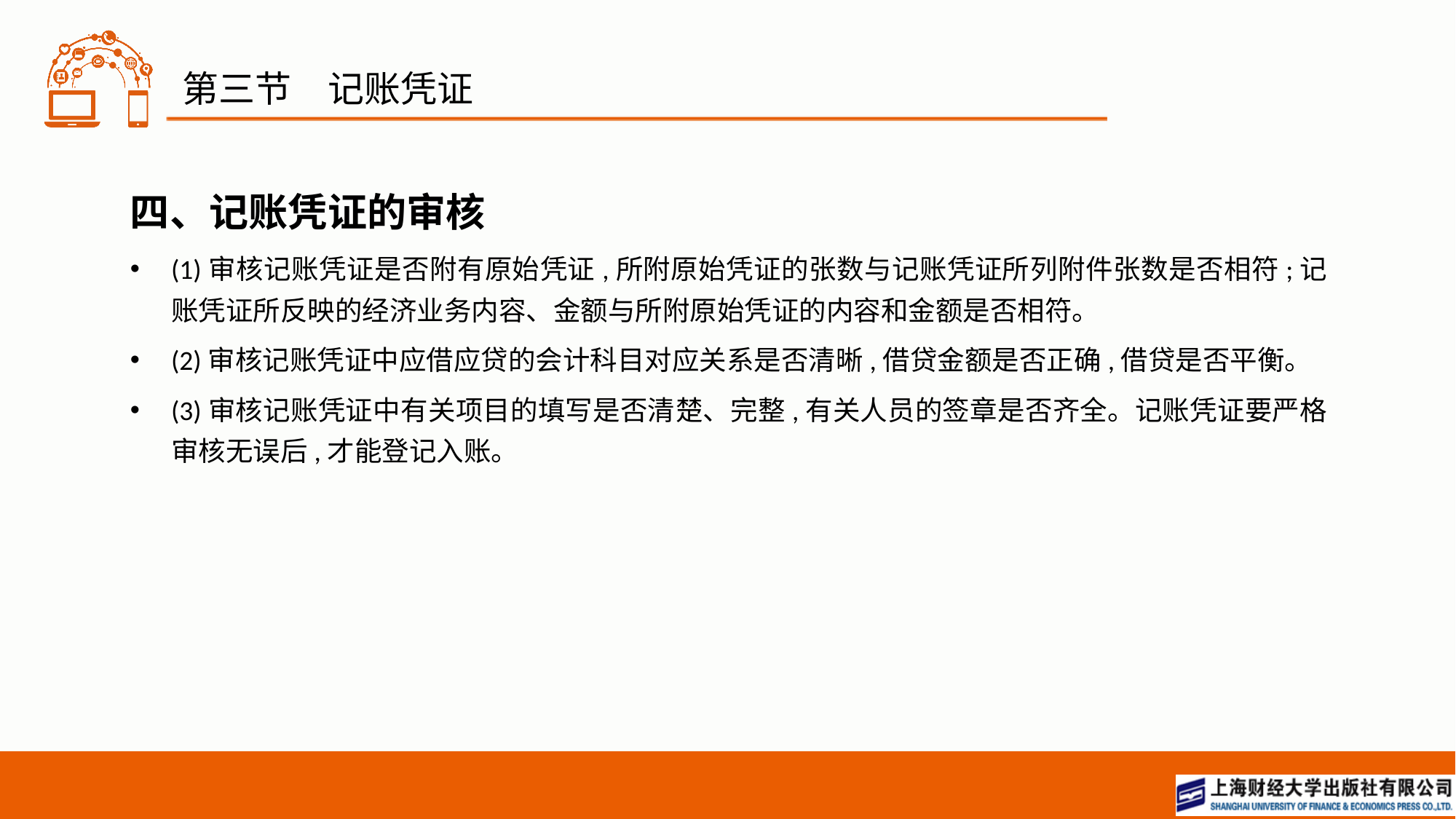

# 第三节　记账凭证
四、记账凭证的审核
(1)审核记账凭证是否附有原始凭证,所附原始凭证的张数与记账凭证所列附件张数是否相符;记账凭证所反映的经济业务内容、金额与所附原始凭证的内容和金额是否相符。
(2)审核记账凭证中应借应贷的会计科目对应关系是否清晰,借贷金额是否正确,借贷是否平衡。
(3)审核记账凭证中有关项目的填写是否清楚、完整,有关人员的签章是否齐全。记账凭证要严格审核无误后,才能登记入账。